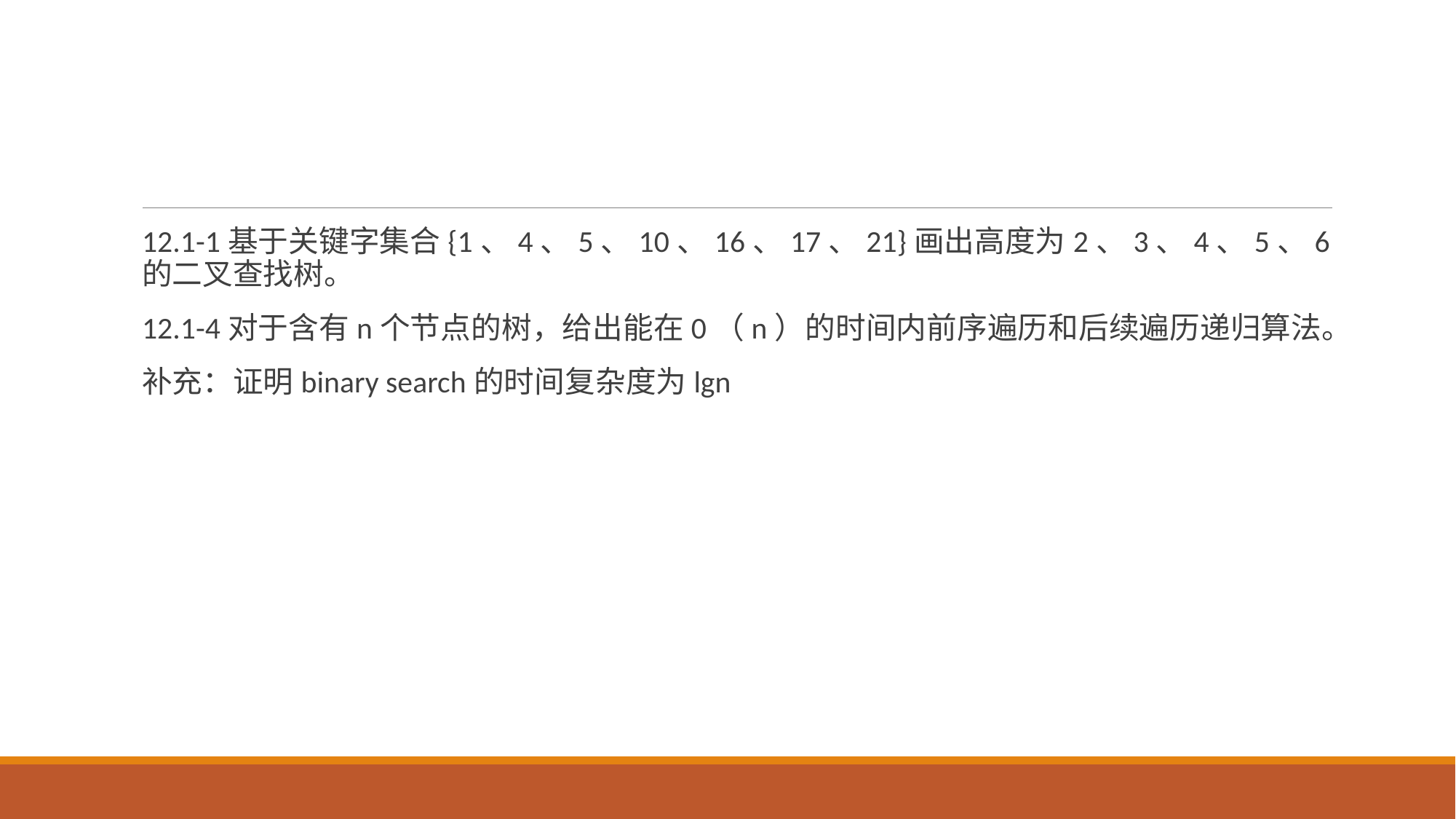

12.1-1基于关键字集合{1、4、5、10、16、17、21}画出高度为2、3、4、5、6的二叉查找树。
12.1-4对于含有n个节点的树，给出能在0（n）的时间内前序遍历和后续遍历递归算法。
补充：证明binary search的时间复杂度为lgn